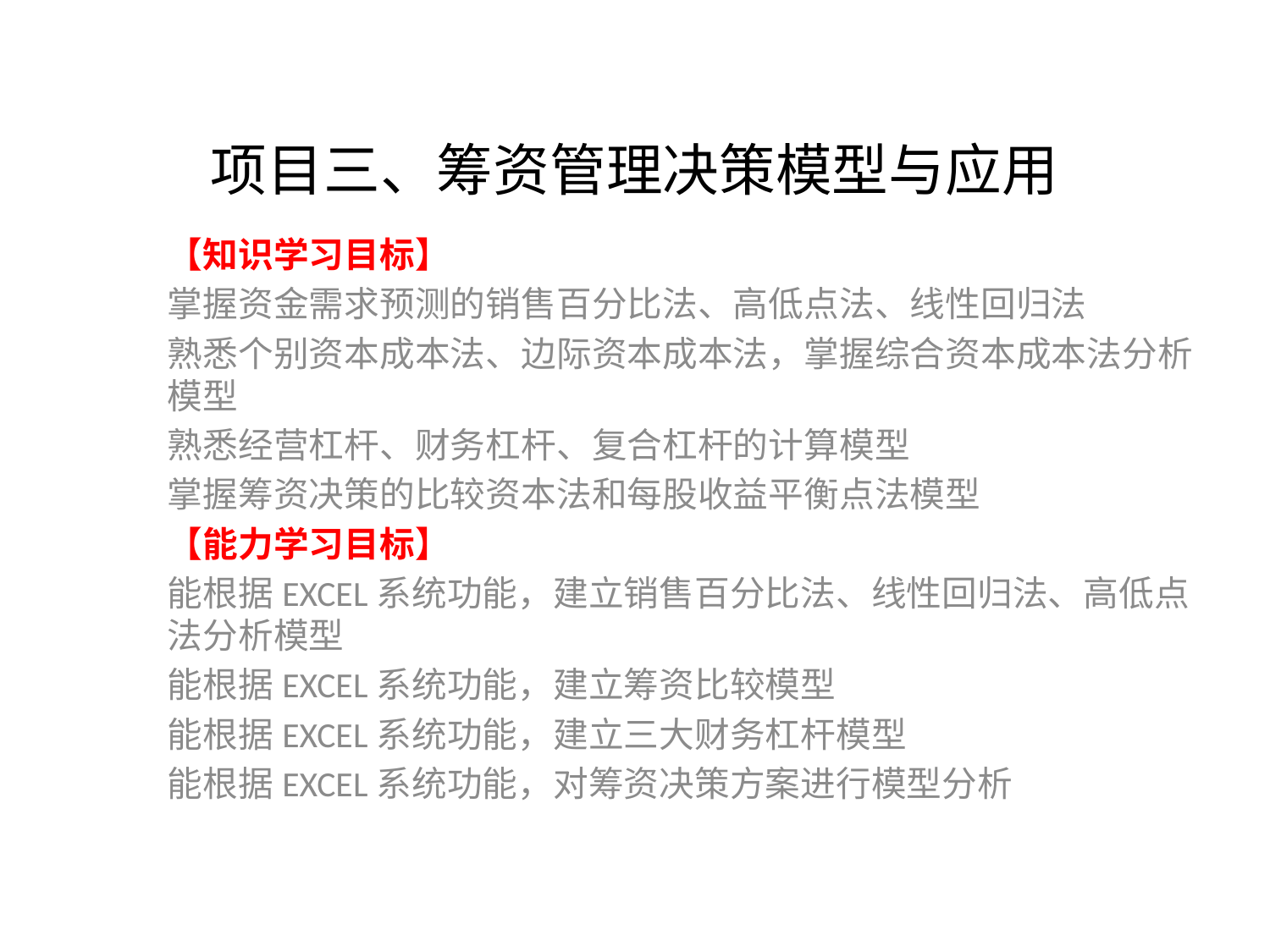

# 项目三、筹资管理决策模型与应用
【知识学习目标】
掌握资金需求预测的销售百分比法、高低点法、线性回归法
熟悉个别资本成本法、边际资本成本法，掌握综合资本成本法分析模型
熟悉经营杠杆、财务杠杆、复合杠杆的计算模型
掌握筹资决策的比较资本法和每股收益平衡点法模型
【能力学习目标】
能根据EXCEL系统功能，建立销售百分比法、线性回归法、高低点法分析模型
能根据EXCEL系统功能，建立筹资比较模型
能根据EXCEL系统功能，建立三大财务杠杆模型
能根据EXCEL系统功能，对筹资决策方案进行模型分析